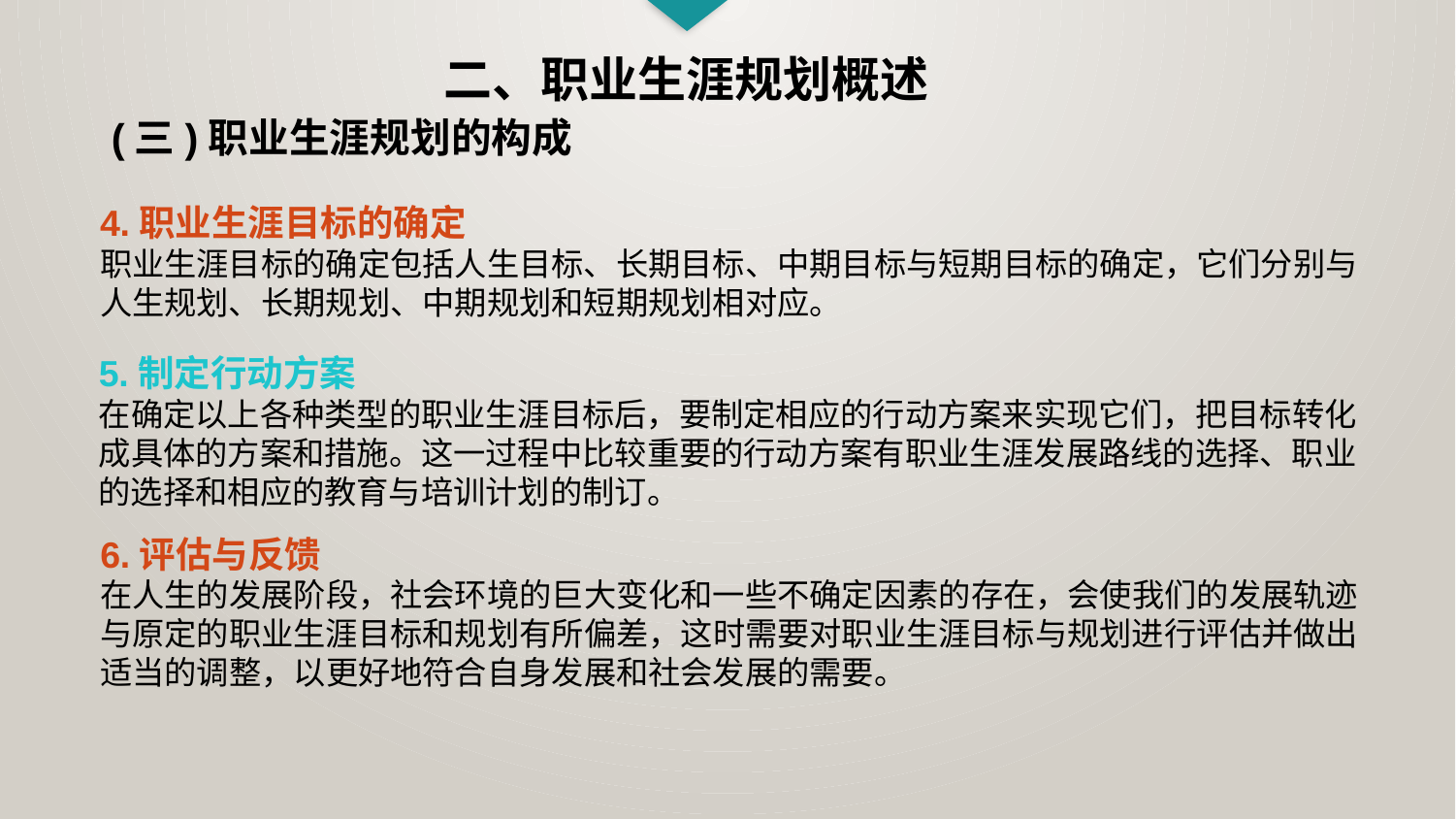

二、职业生涯规划概述
(三)职业生涯规划的构成
4.职业生涯目标的确定
职业生涯目标的确定包括人生目标、长期目标、中期目标与短期目标的确定，它们分别与人生规划、长期规划、中期规划和短期规划相对应。
5.制定行动方案
在确定以上各种类型的职业生涯目标后，要制定相应的行动方案来实现它们，把目标转化成具体的方案和措施。这一过程中比较重要的行动方案有职业生涯发展路线的选择、职业的选择和相应的教育与培训计划的制订。
6.评估与反馈
在人生的发展阶段，社会环境的巨大变化和一些不确定因素的存在，会使我们的发展轨迹与原定的职业生涯目标和规划有所偏差，这时需要对职业生涯目标与规划进行评估并做出适当的调整，以更好地符合自身发展和社会发展的需要。
30